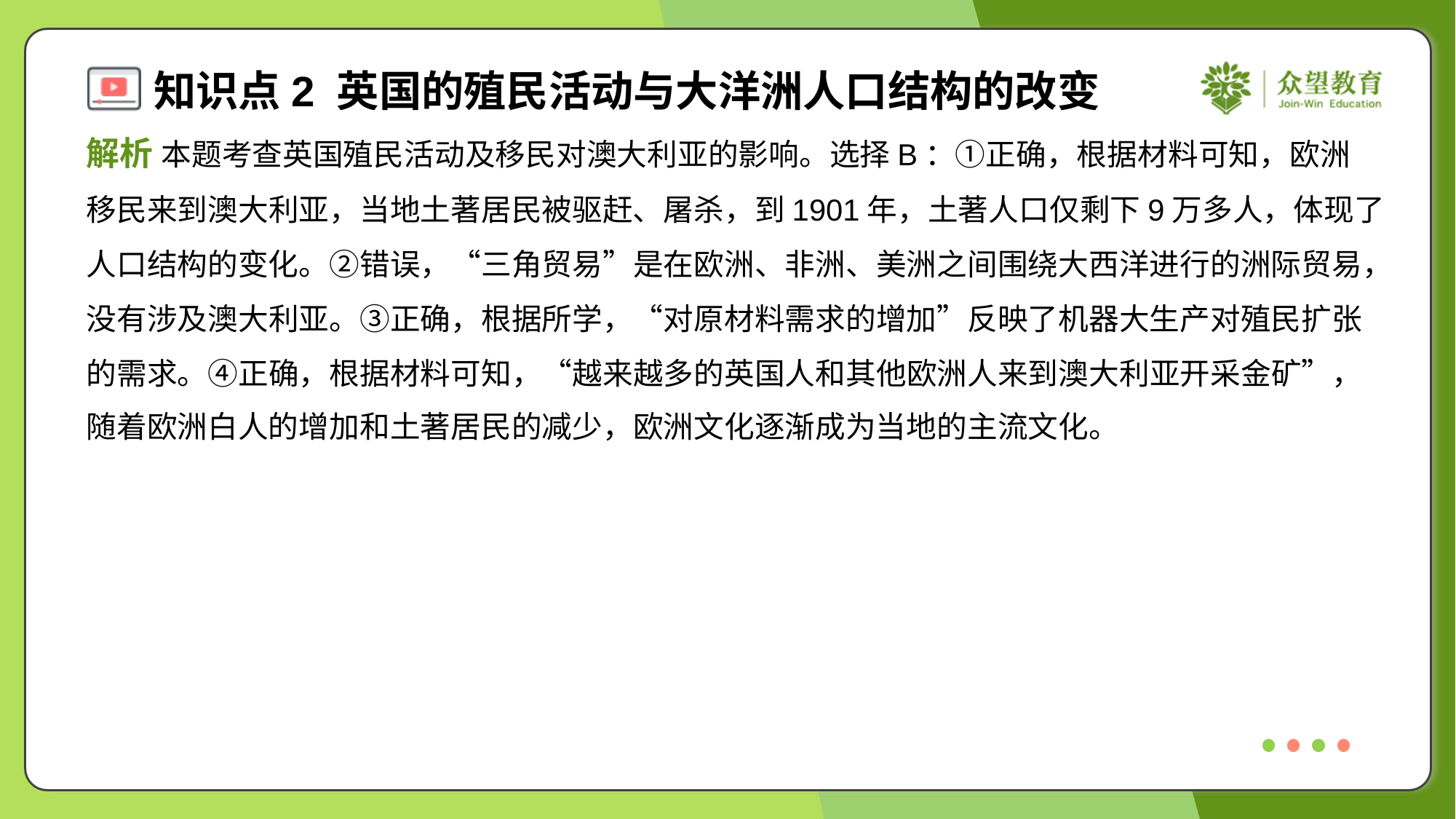

解析 本题考查英国殖民活动及移民对澳大利亚的影响。选择B：①正确，根据材料可知，欧洲
移民来到澳大利亚，当地土著居民被驱赶、屠杀，到1901年，土著人口仅剩下9万多人，体现了
人口结构的变化。②错误，“三角贸易”是在欧洲、非洲、美洲之间围绕大西洋进行的洲际贸易，
没有涉及澳大利亚。③正确，根据所学，“对原材料需求的增加”反映了机器大生产对殖民扩张
的需求。④正确，根据材料可知，“越来越多的英国人和其他欧洲人来到澳大利亚开采金矿”，
随着欧洲白人的增加和土著居民的减少，欧洲文化逐渐成为当地的主流文化。